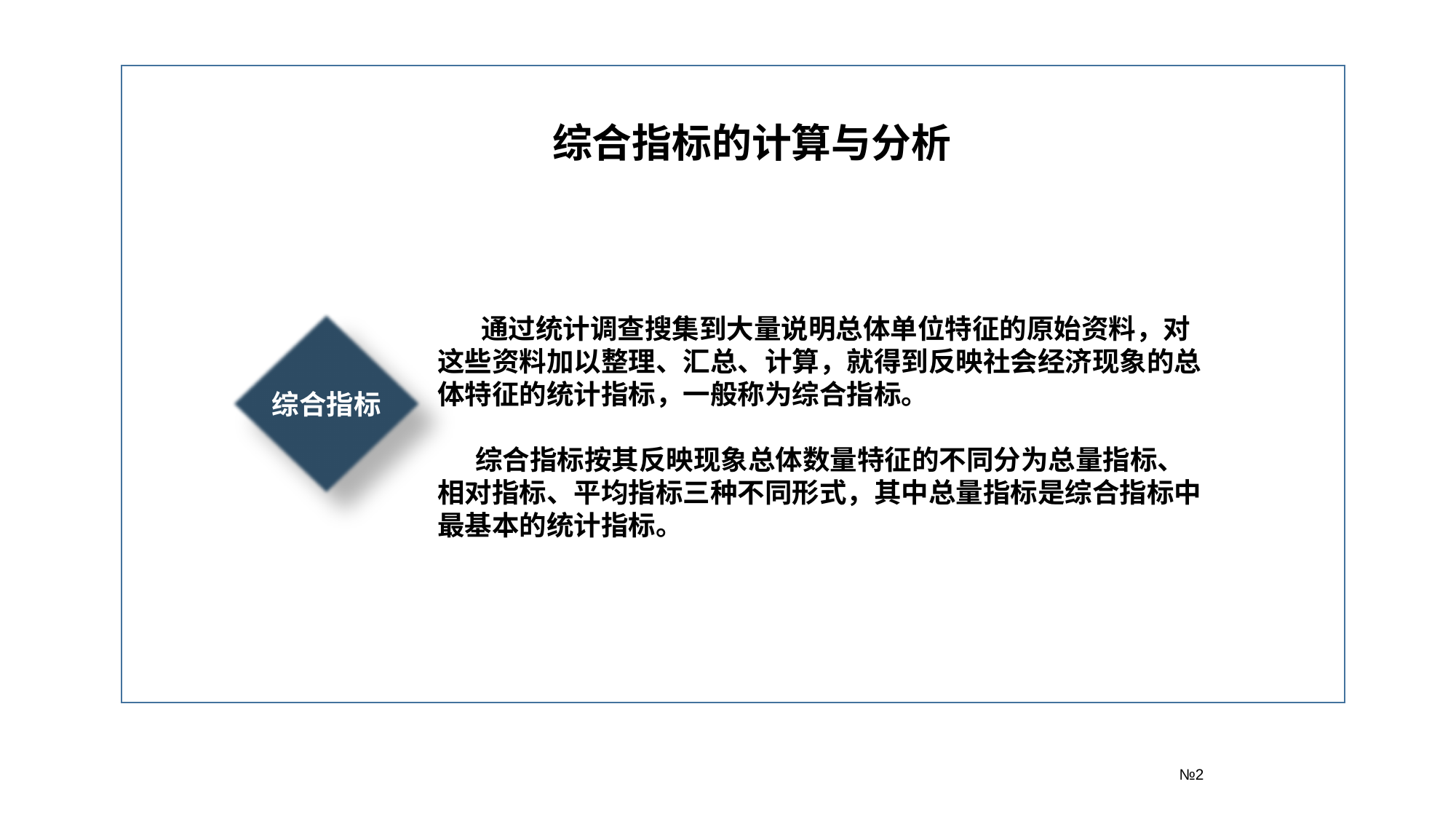

№2
综合指标的计算与分析
      通过统计调查搜集到大量说明总体单位特征的原始资料，对这些资料加以整理、汇总、计算，就得到反映社会经济现象的总体特征的统计指标，一般称为综合指标。

     综合指标按其反映现象总体数量特征的不同分为总量指标、相对指标、平均指标三种不同形式，其中总量指标是综合指标中最基本的统计指标。
综合指标